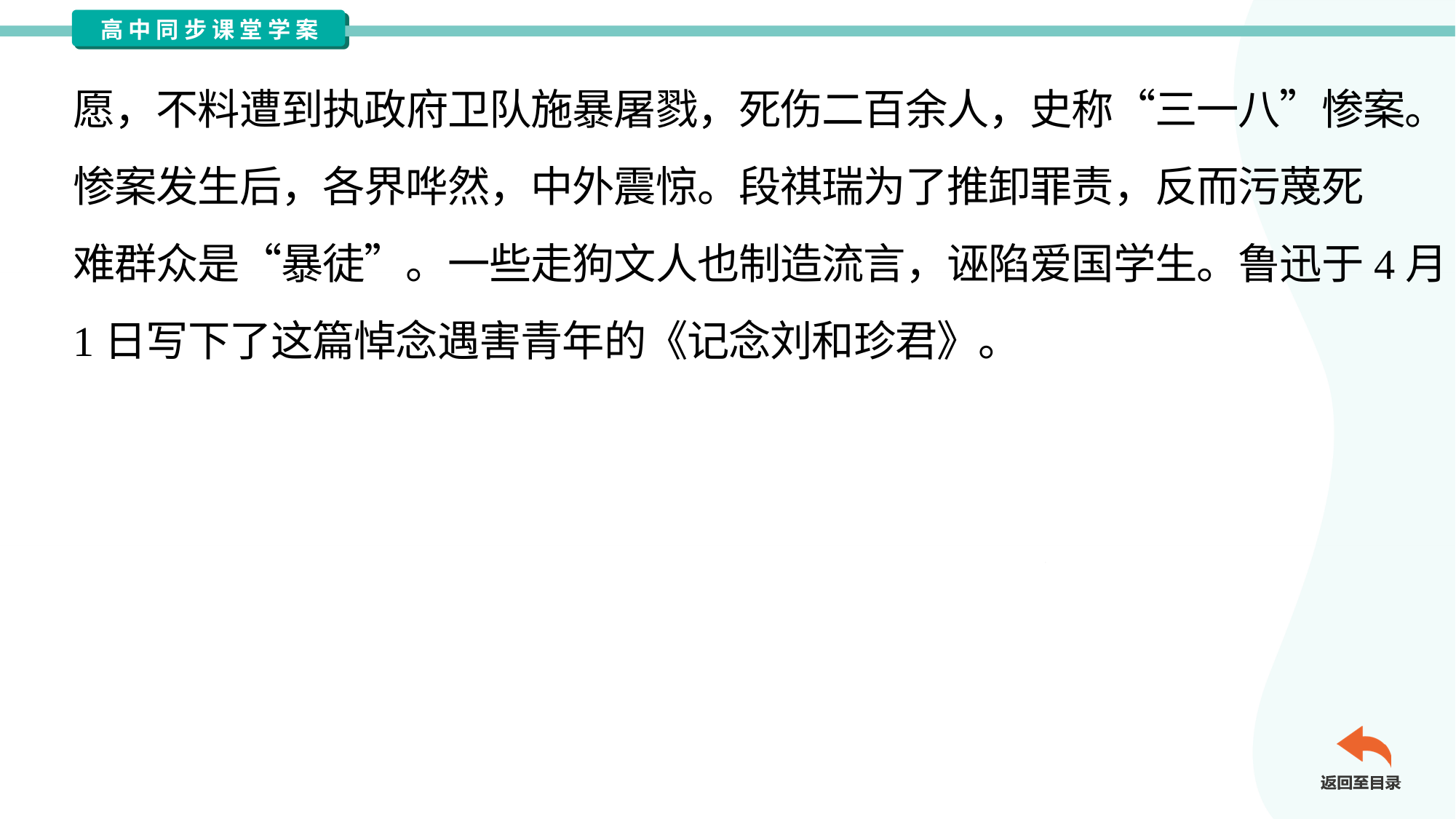

愿，不料遭到执政府卫队施暴屠戮，死伤二百余人，史称“三一八”惨案。
惨案发生后，各界哗然，中外震惊。段祺瑞为了推卸罪责，反而污蔑死
难群众是“暴徒”。一些走狗文人也制造流言，诬陷爱国学生。鲁迅于4月
1日写下了这篇悼念遇害青年的《记念刘和珍君》。